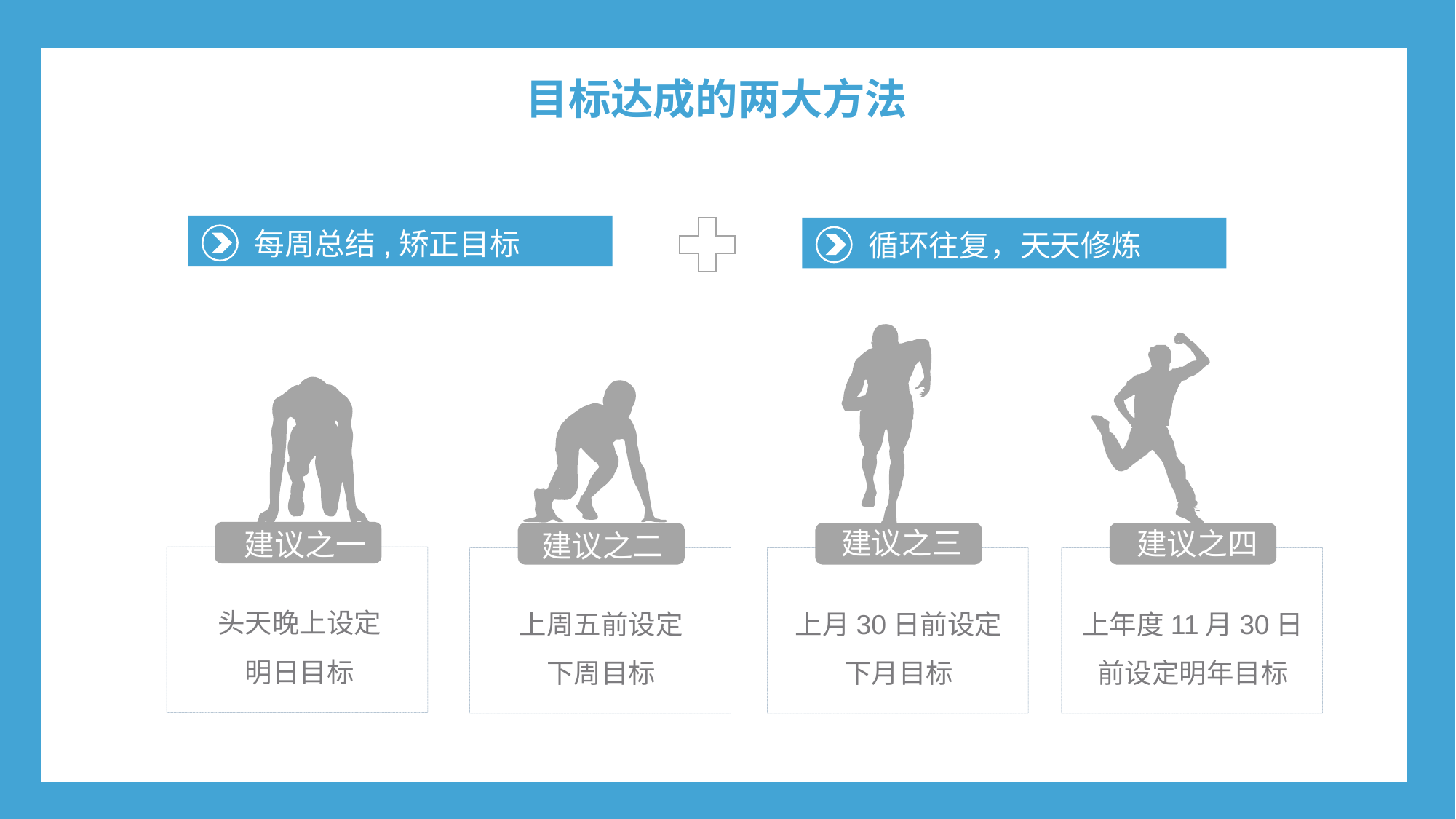

目标达成的两大方法

每周总结,矫正目标

循环往复，天天修炼

建议之三

上月30日前设定
下月目标
建议之四

上年度11月30日前设定明年目标
建议之一

头天晚上设定
明日目标
建议之二

上周五前设定
下周目标